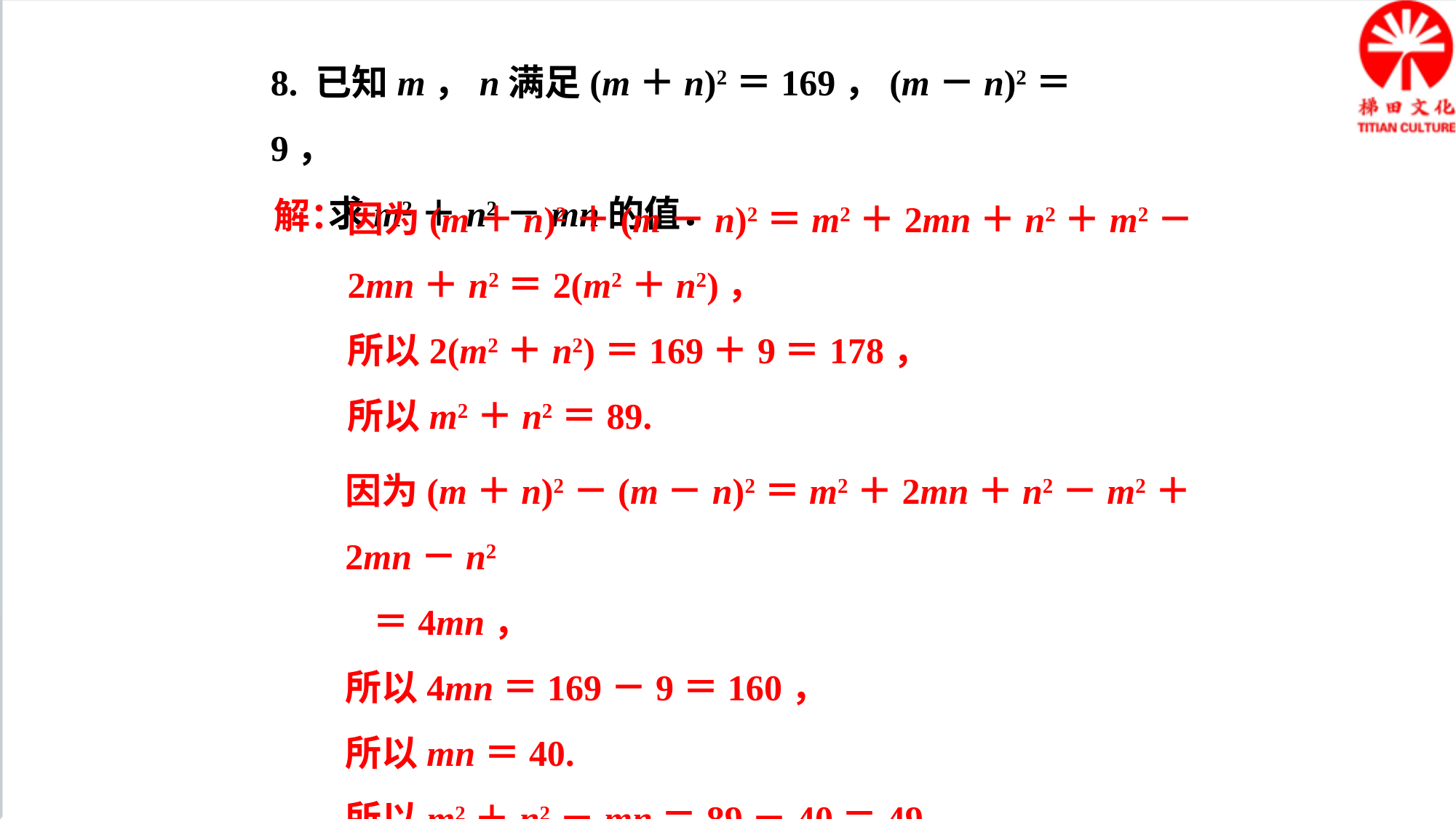

8. 已知m，n满足(m＋n)2＝169，(m－n)2＝9，
      求m2＋n2－mn的值．
因为(m＋n)2＋(m－n)2＝m2＋2mn＋n2＋m2－2mn＋n2＝2(m2＋n2)，
所以2(m2＋n2)＝169＋9＝178，
所以m2＋n2＝89.
解：
因为(m＋n)2－(m－n)2＝m2＋2mn＋n2－m2＋2mn－n2
    ＝4mn，
所以4mn＝169－9＝160，
所以mn＝40.
所以m2＋n2－mn＝89－40＝49.